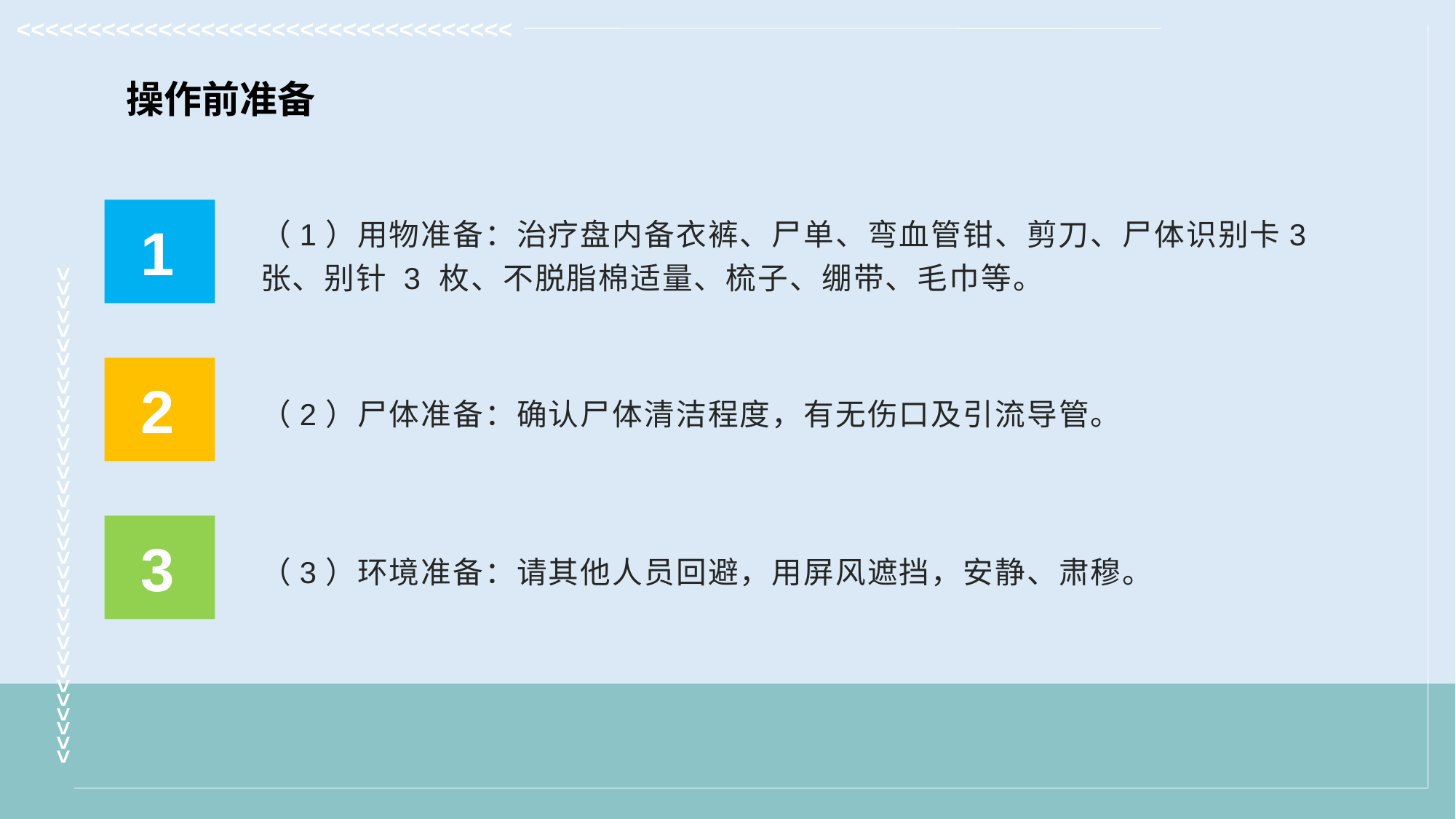

操作前准备

（1）用物准备：治疗盘内备衣裤、尸单、弯血管钳、剪刀、尸体识别卡3 张、别针 3 枚、不脱脂棉适量、梳子、绷带、毛巾等。
1

（2）尸体准备：确认尸体清洁程度，有无伤口及引流导管。
2

（3）环境准备：请其他人员回避，用屏风遮挡，安静、肃穆。
3